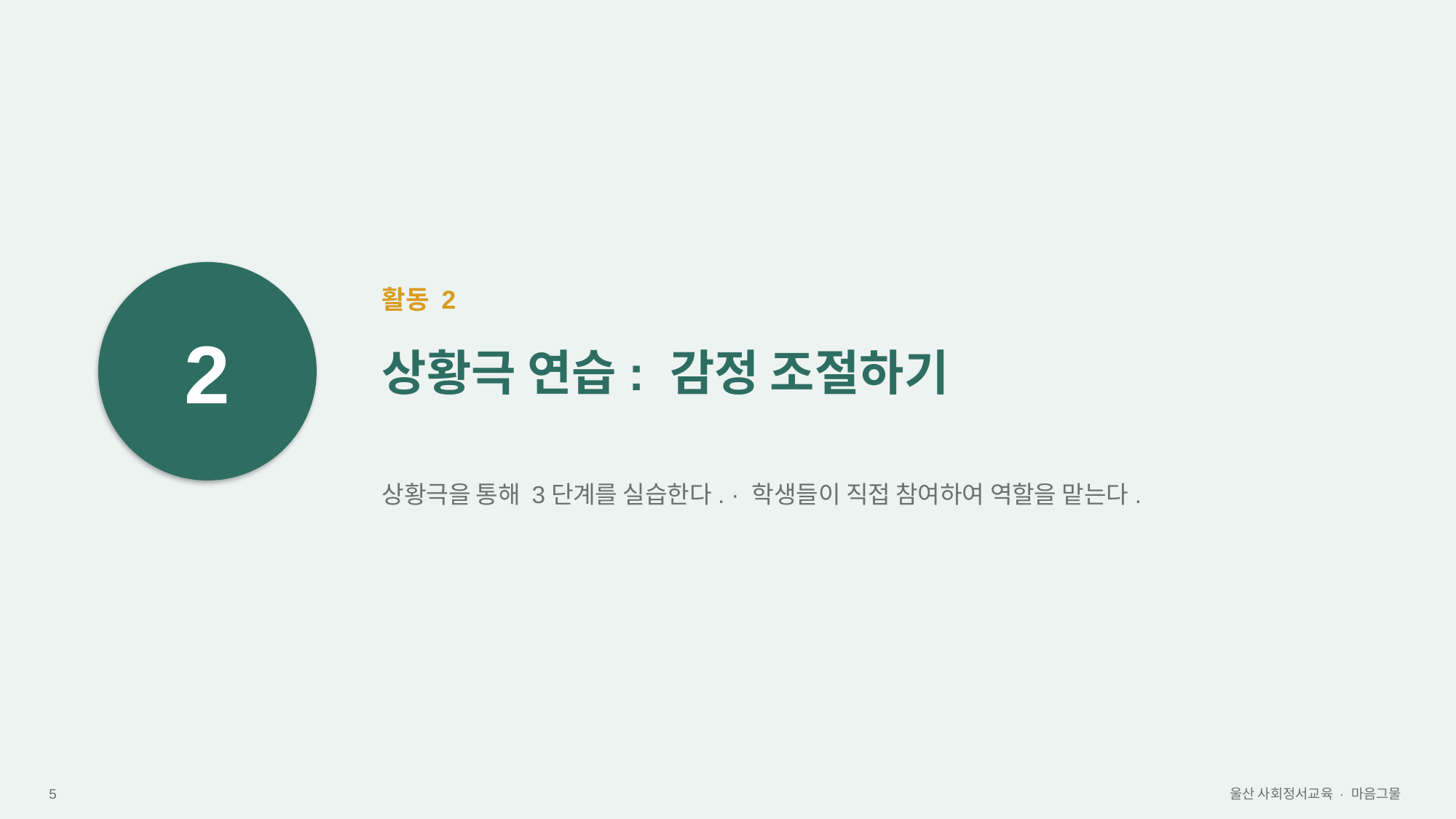

2
활동 2
상황극 연습: 감정 조절하기
상황극을 통해 3단계를 실습한다. · 학생들이 직접 참여하여 역할을 맡는다.
5
울산 사회정서교육 · 마음그물